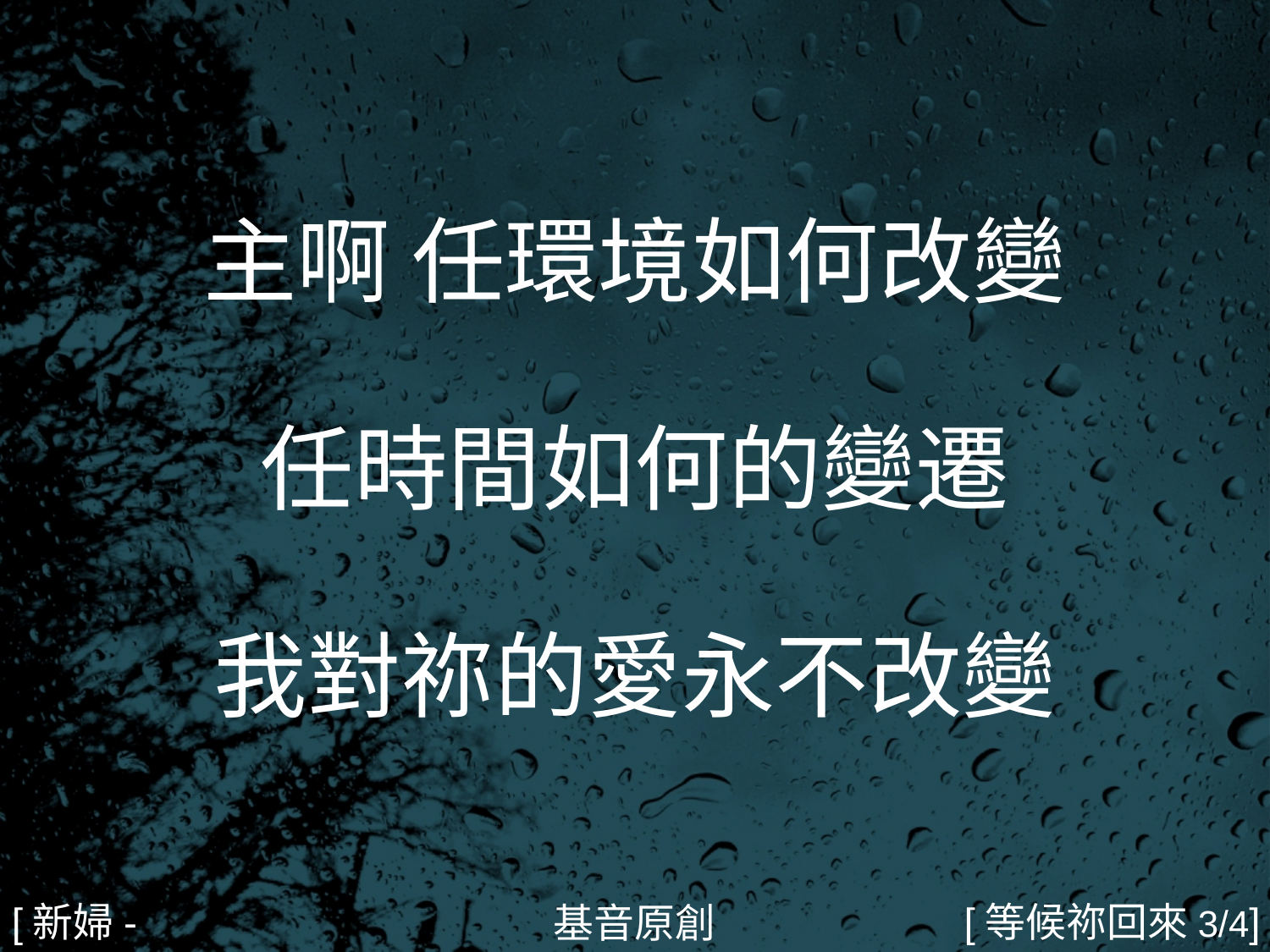

主啊 任環境如何改變

任時間如何的變遷

我對祢的愛永不改變

#

[新婦-2]
[等候祢回來3/4]
基音原創